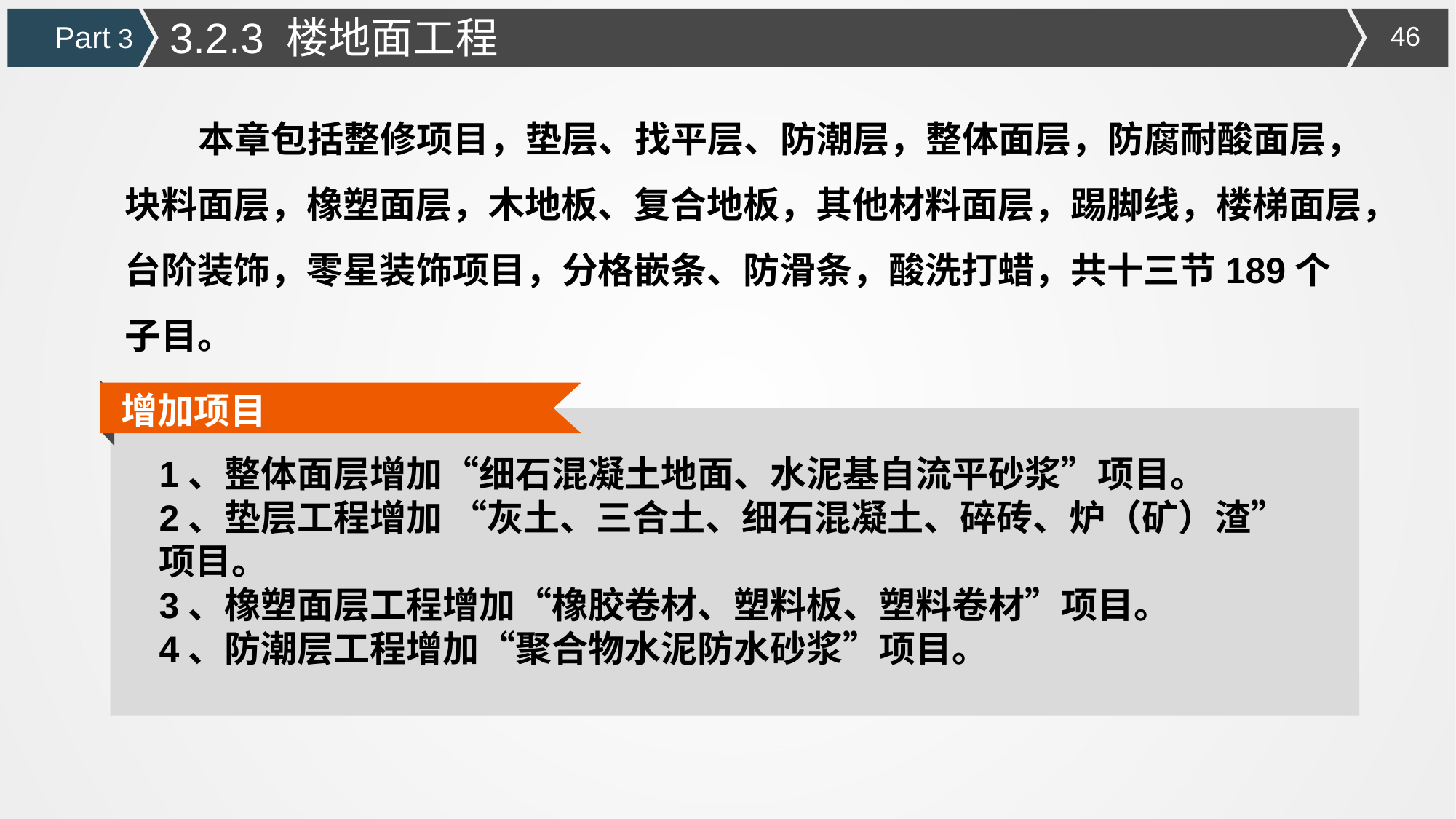

3.2.3 楼地面工程
Part 3
    本章包括整修项目，垫层、找平层、防潮层，整体面层，防腐耐酸面层，块料面层，橡塑面层，木地板、复合地板，其他材料面层，踢脚线，楼梯面层，台阶装饰，零星装饰项目，分格嵌条、防滑条，酸洗打蜡，共十三节189个子目。

增加项目

1、整体面层增加“细石混凝土地面、水泥基自流平砂浆”项目。
2、垫层工程增加 “灰土、三合土、细石混凝土、碎砖、炉（矿）渣”项目。
3、橡塑面层工程增加“橡胶卷材、塑料板、塑料卷材”项目。
4、防潮层工程增加“聚合物水泥防水砂浆”项目。